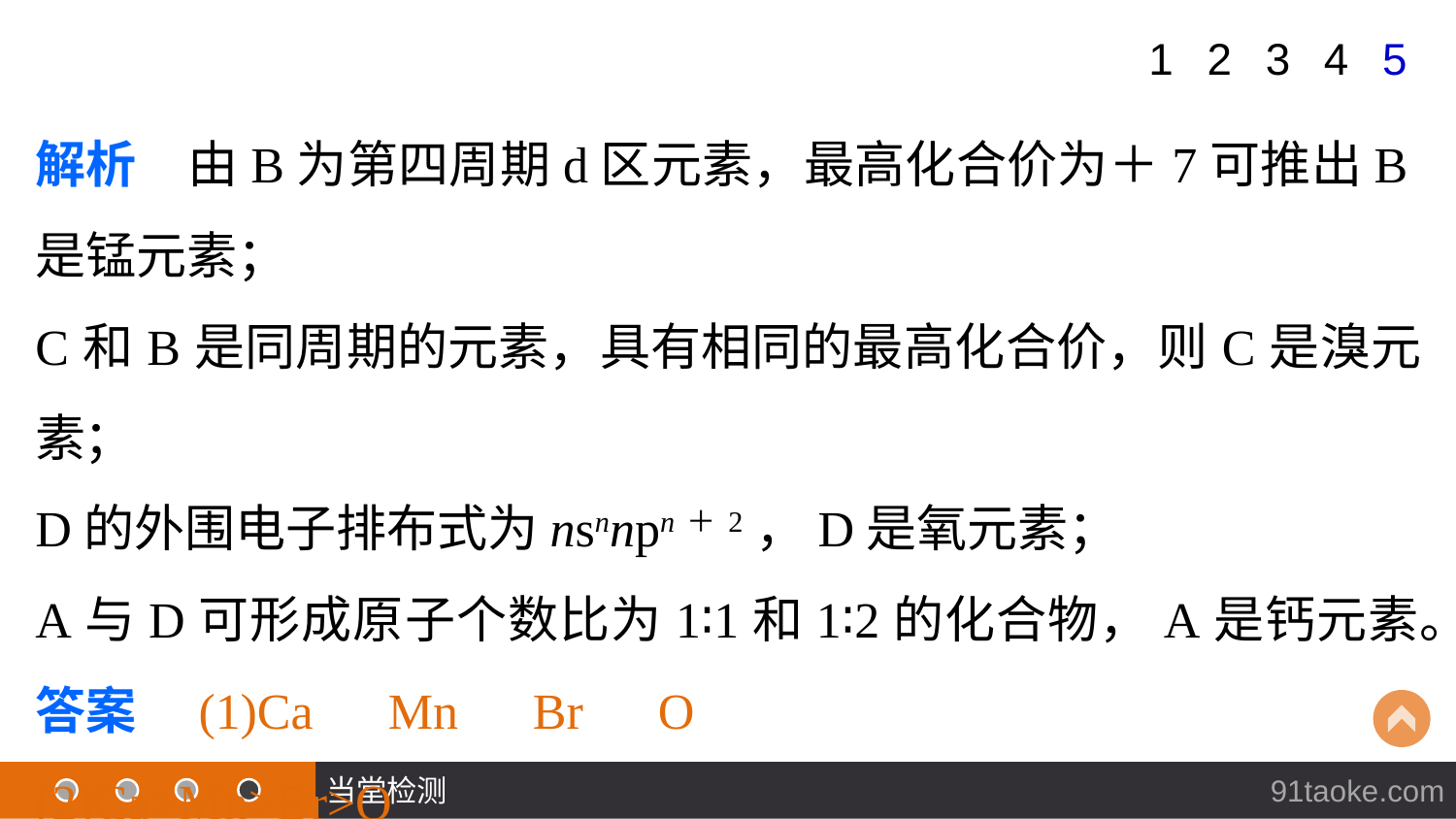

1
2
3
4
5
解析　由B为第四周期d区元素，最高化合价为＋7可推出B是锰元素；
C和B是同周期的元素，具有相同的最高化合价，则C是溴元素；
D的外围电子排布式为nsnnpn＋2，D是氧元素；
A与D可形成原子个数比为1∶1和1∶2的化合物，A是钙元素。
答案　(1)Ca　Mn　Br　O
(2)Ca>Mn>Br>O